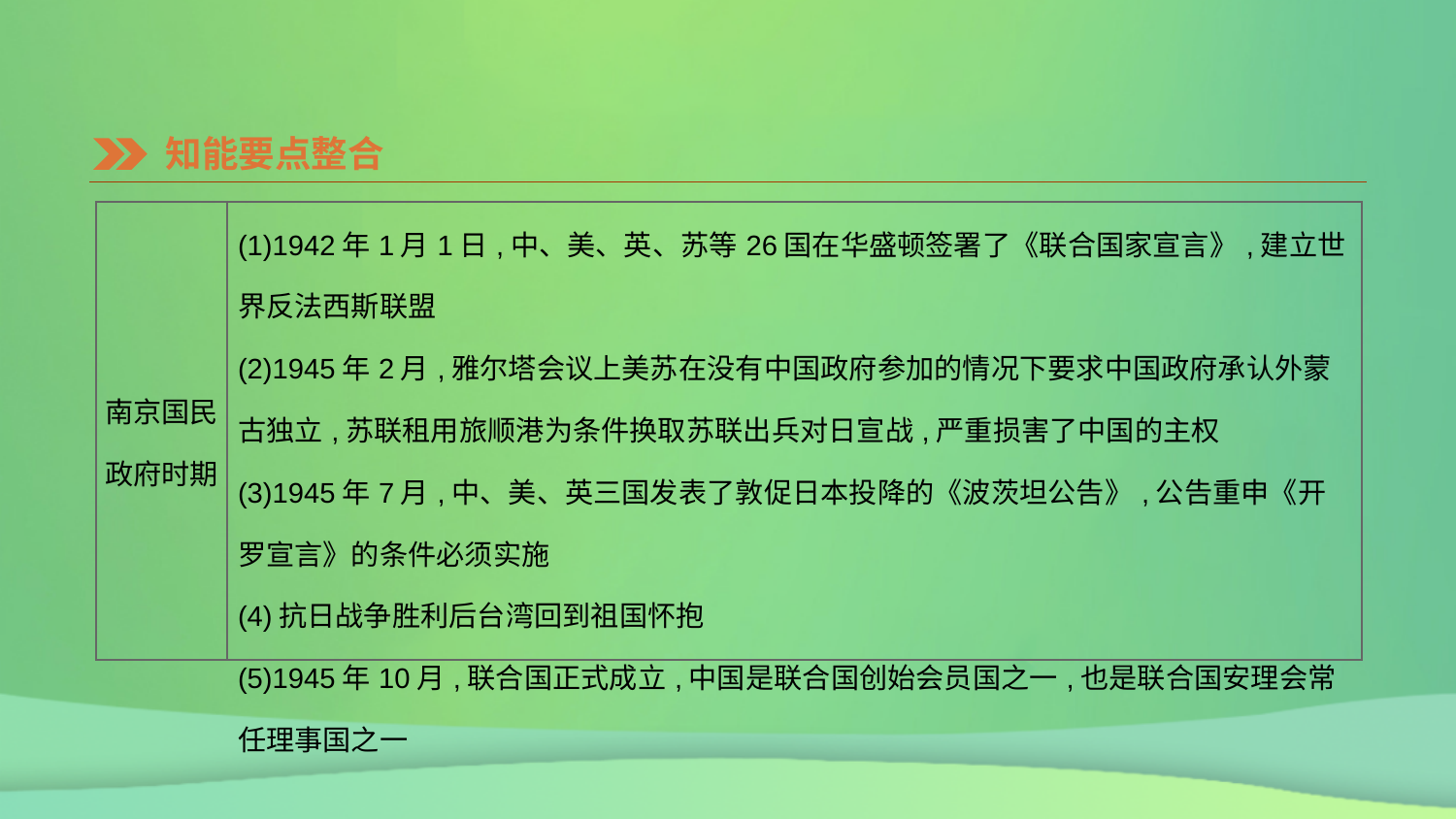

知能要点整合

| 南京国民 政府时期 | (1)1942年1月1日,中、美、英、苏等26国在华盛顿签署了《联合国家宣言》,建立世界反法西斯联盟 (2)1945年2月,雅尔塔会议上美苏在没有中国政府参加的情况下要求中国政府承认外蒙古独立,苏联租用旅顺港为条件换取苏联出兵对日宣战,严重损害了中国的主权 (3)1945年7月,中、美、英三国发表了敦促日本投降的《波茨坦公告》,公告重申《开罗宣言》的条件必须实施 (4)抗日战争胜利后台湾回到祖国怀抱 (5)1945年10月,联合国正式成立,中国是联合国创始会员国之一,也是联合国安理会常任理事国之一 |
| --- | --- |